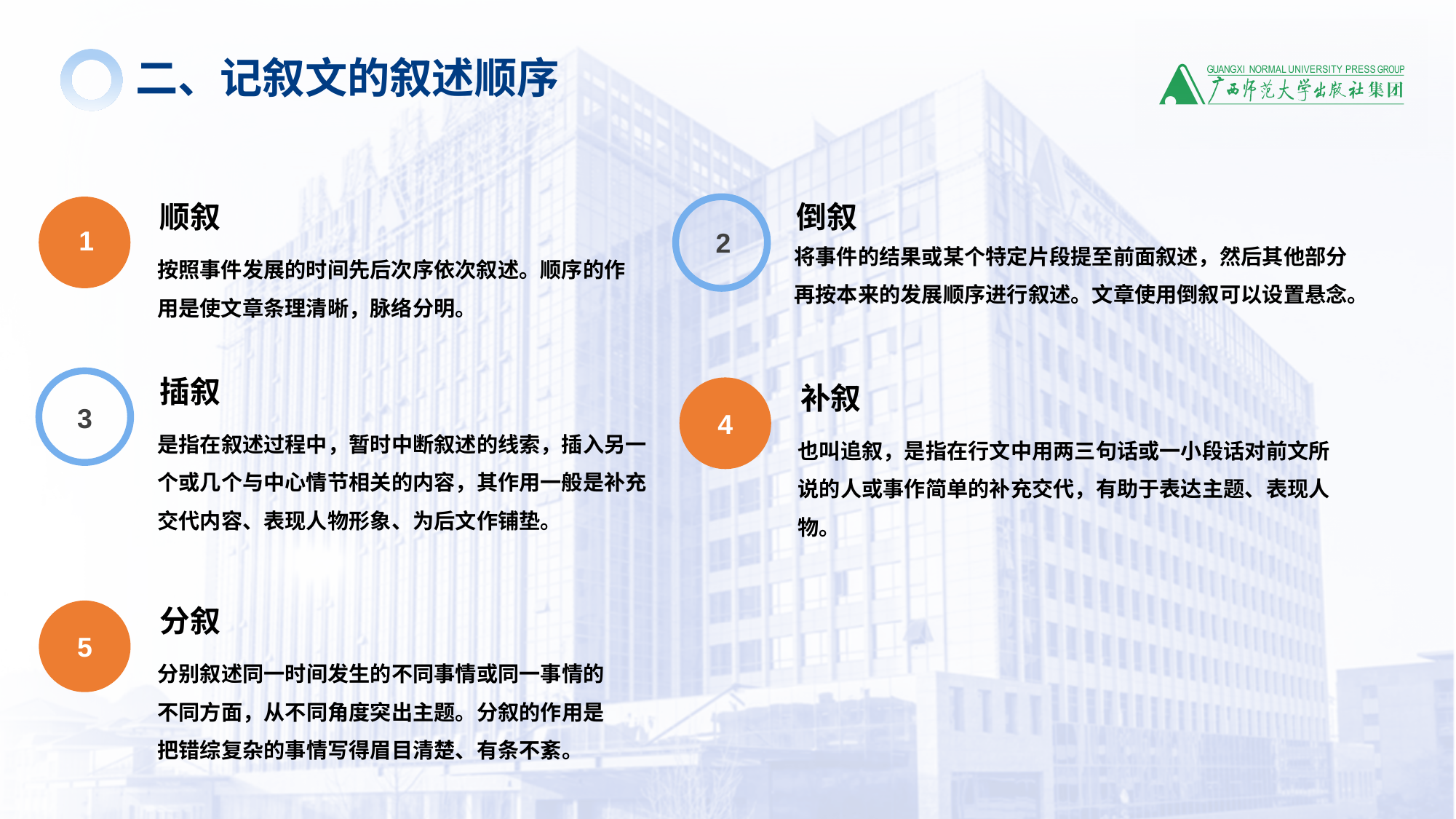

二、记叙文的叙述顺序

顺叙
按照事件发展的时间先后次序依次叙述。顺序的作用是使文章条理清晰，脉络分明。

1
倒叙
将事件的结果或某个特定片段提至前面叙述，然后其他部分再按本来的发展顺序进行叙述。文章使用倒叙可以设置悬念。

2
插叙
是指在叙述过程中，暂时中断叙述的线索，插入另一个或几个与中心情节相关的内容，其作用一般是补充交代内容、表现人物形象、为后文作铺垫。

3
补叙
也叫追叙，是指在行文中用两三句话或一小段话对前文所说的人或事作简单的补充交代，有助于表达主题、表现人物。

4
分叙
分别叙述同一时间发生的不同事情或同一事情的不同方面，从不同角度突出主题。分叙的作用是把错综复杂的事情写得眉目清楚、有条不紊。

5